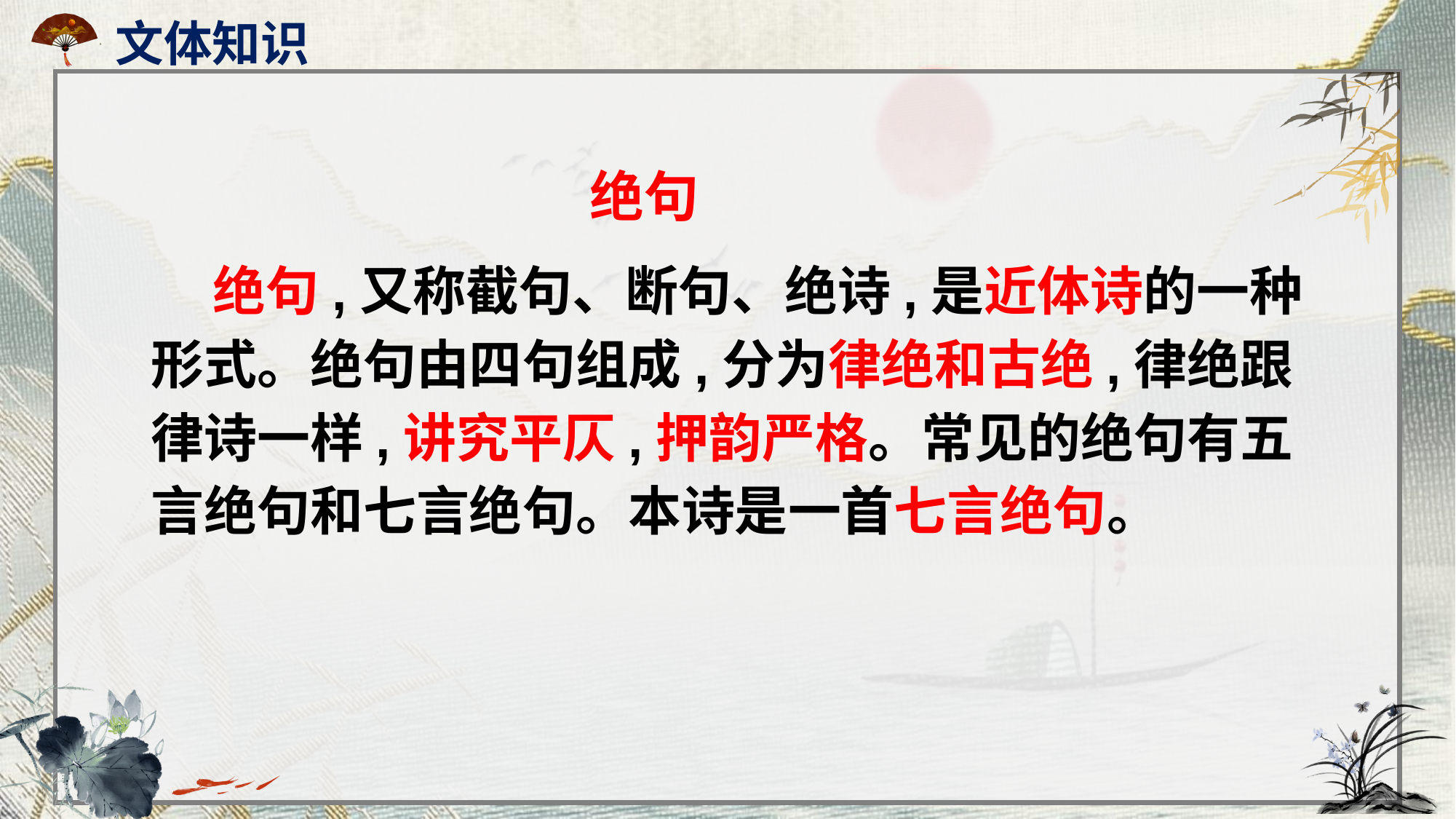

文体知识
绝句
    绝句,又称截句、断句、绝诗,是近体诗的一种形式。绝句由四句组成,分为律绝和古绝,律绝跟律诗一样,讲究平仄,押韵严格。常见的绝句有五言绝句和七言绝句。本诗是一首七言绝句。